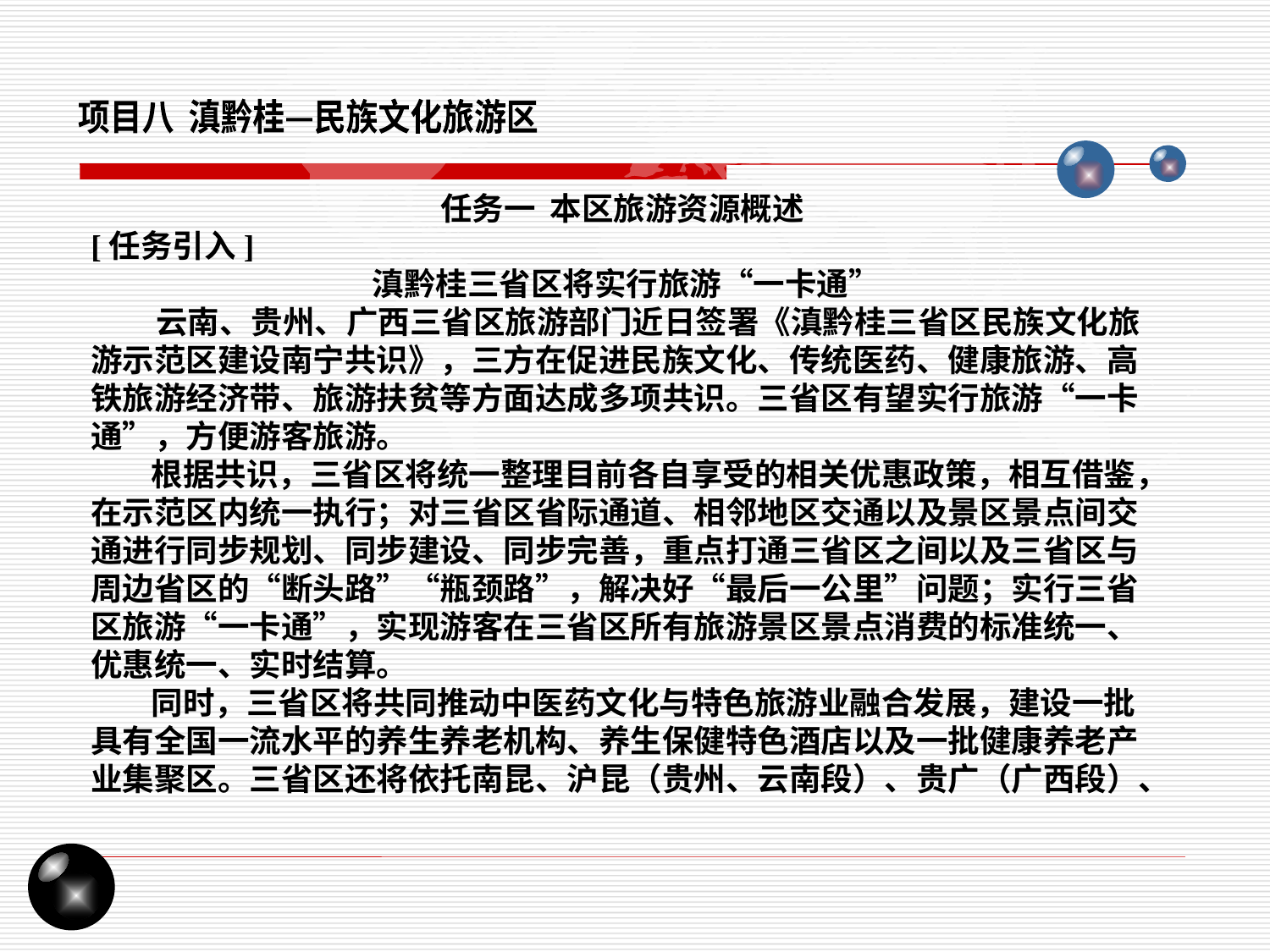

项目八  滇黔桂—民族文化旅游区
任务一  本区旅游资源概述
[任务引入]
滇黔桂三省区将实行旅游“一卡通”
        云南、贵州、广西三省区旅游部门近日签署《滇黔桂三省区民族文化旅游示范区建设南宁共识》，三方在促进民族文化、传统医药、健康旅游、高铁旅游经济带、旅游扶贫等方面达成多项共识。三省区有望实行旅游“一卡通”，方便游客旅游。
　    根据共识，三省区将统一整理目前各自享受的相关优惠政策，相互借鉴，在示范区内统一执行；对三省区省际通道、相邻地区交通以及景区景点间交通进行同步规划、同步建设、同步完善，重点打通三省区之间以及三省区与周边省区的“断头路”“瓶颈路”，解决好“最后一公里”问题；实行三省区旅游“一卡通”，实现游客在三省区所有旅游景区景点消费的标准统一、优惠统一、实时结算。
　    同时，三省区将共同推动中医药文化与特色旅游业融合发展，建设一批具有全国一流水平的养生养老机构、养生保健特色酒店以及一批健康养老产业集聚区。三省区还将依托南昆、沪昆（贵州、云南段）、贵广（广西段）、